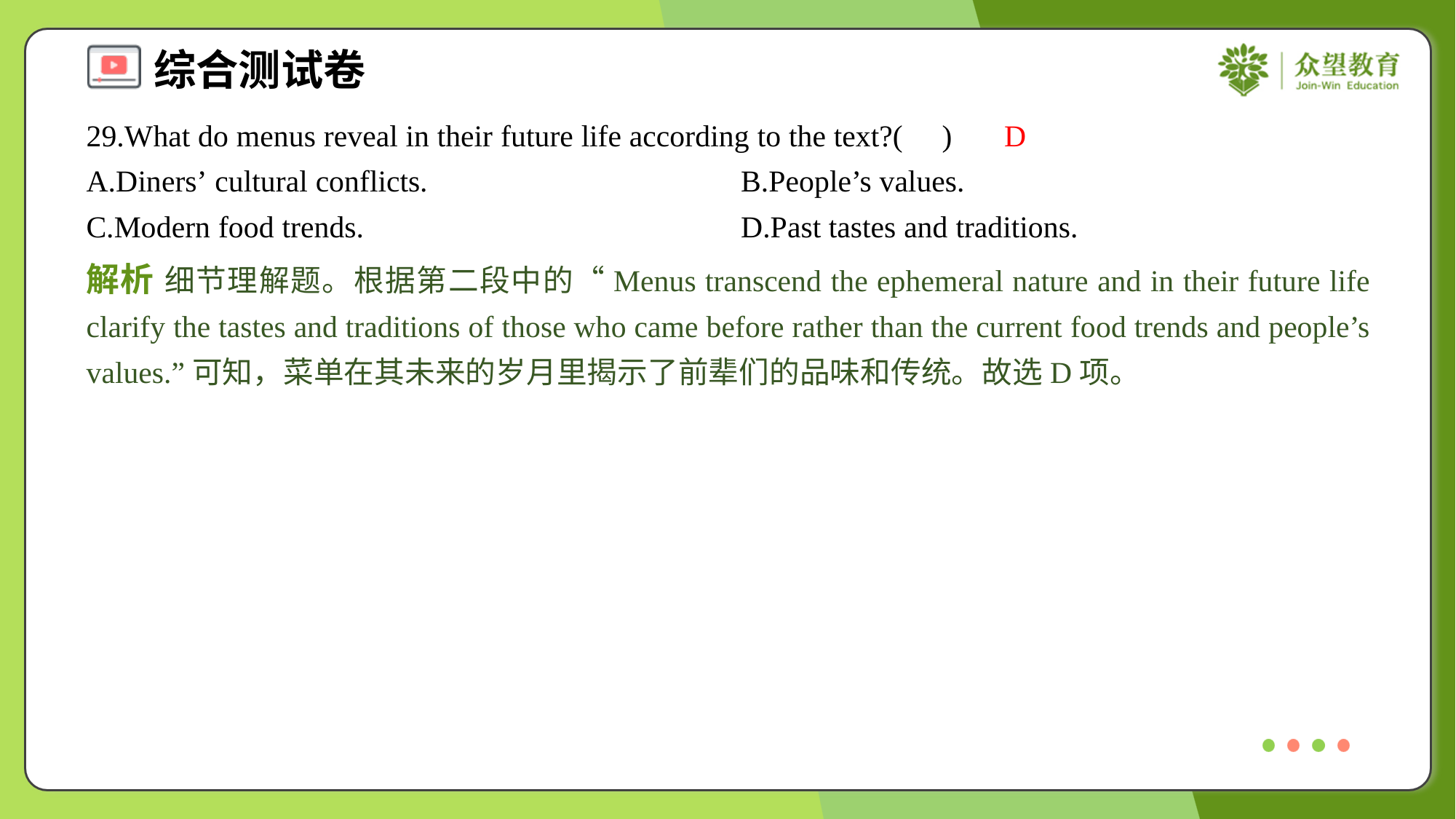

29.What do menus reveal in their future life according to the text?(     )
D
A.Diners’ cultural conflicts.	B.People’s values.
C.Modern food trends.	D.Past tastes and traditions.
解析 细节理解题。根据第二段中的“Menus transcend the ephemeral nature and in their future life clarify the tastes and traditions of those who came before rather than the current food trends and people’s values.”可知，菜单在其未来的岁月里揭示了前辈们的品味和传统。故选D项。